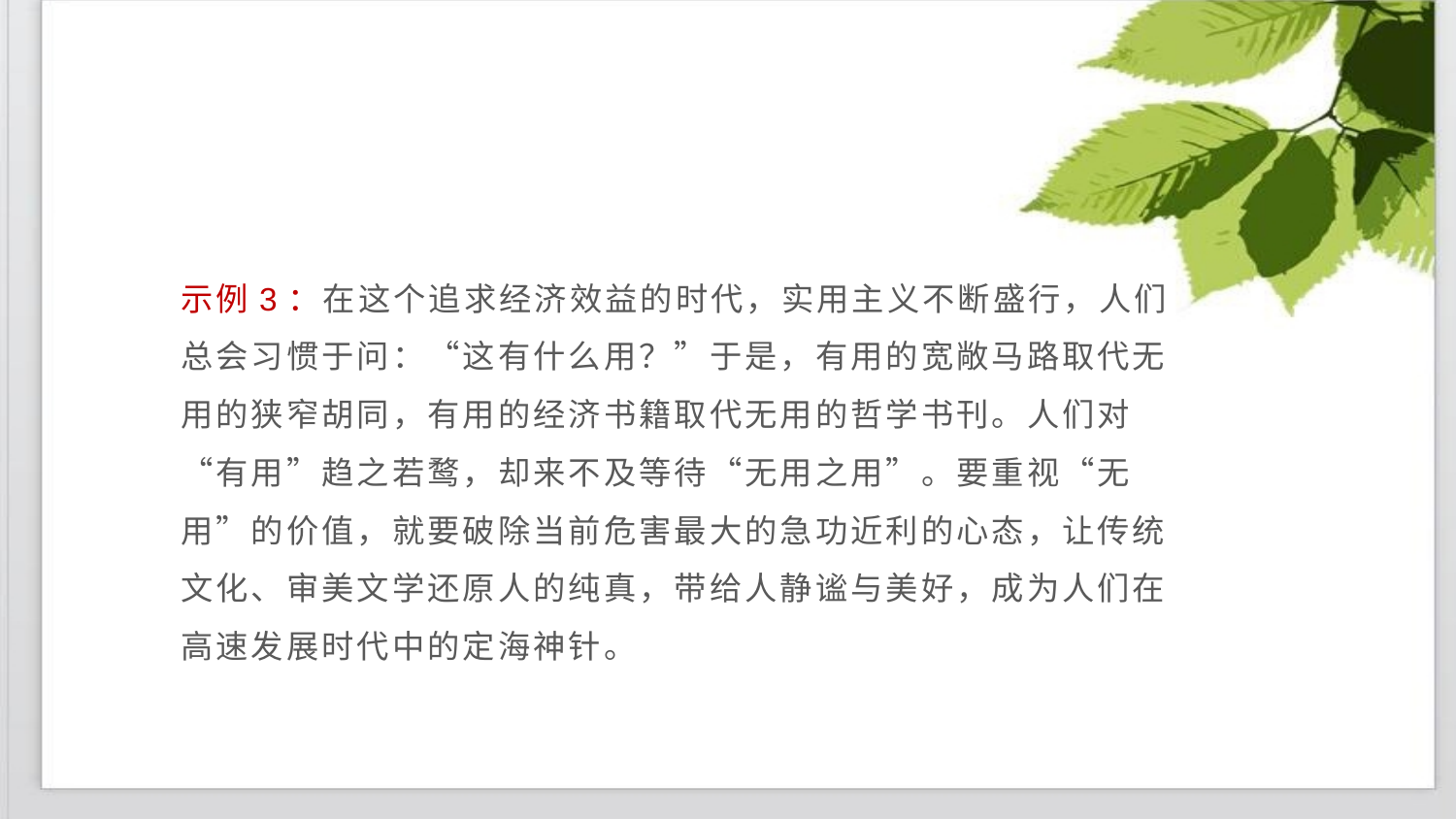

示例3：在这个追求经济效益的时代，实用主义不断盛行，人们总会习惯于问：“这有什么用？”于是，有用的宽敞马路取代无用的狭窄胡同，有用的经济书籍取代无用的哲学书刊。人们对“有用”趋之若鹜，却来不及等待“无用之用”。要重视“无用”的价值，就要破除当前危害最大的急功近利的心态，让传统文化、审美文学还原人的纯真，带给人静谧与美好，成为人们在高速发展时代中的定海神针。